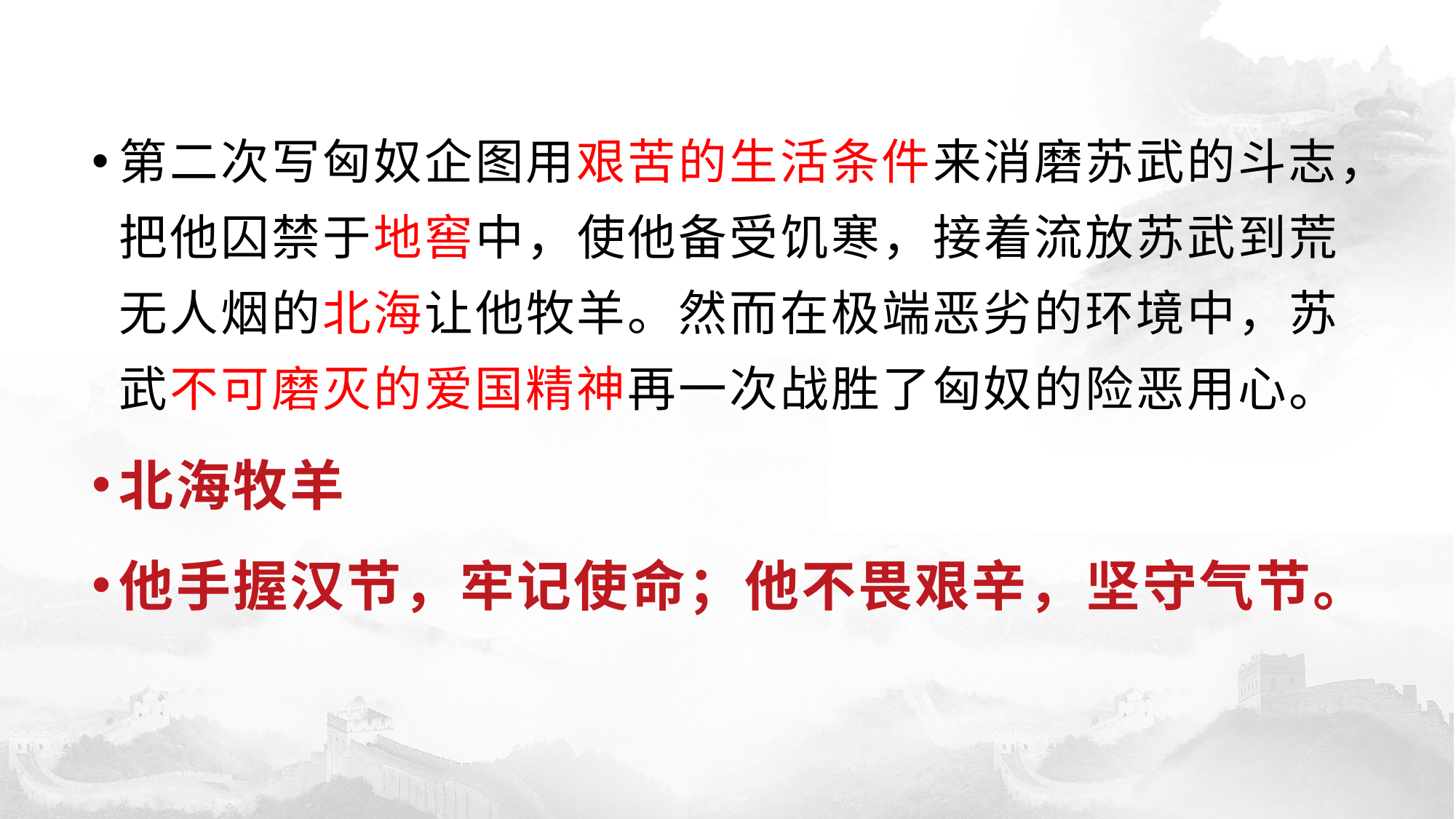

第二次写匈奴企图用艰苦的生活条件来消磨苏武的斗志，把他囚禁于地窖中，使他备受饥寒，接着流放苏武到荒无人烟的北海让他牧羊。然而在极端恶劣的环境中，苏武不可磨灭的爱国精神再一次战胜了匈奴的险恶用心。
北海牧羊
他手握汉节，牢记使命；他不畏艰辛，坚守气节。